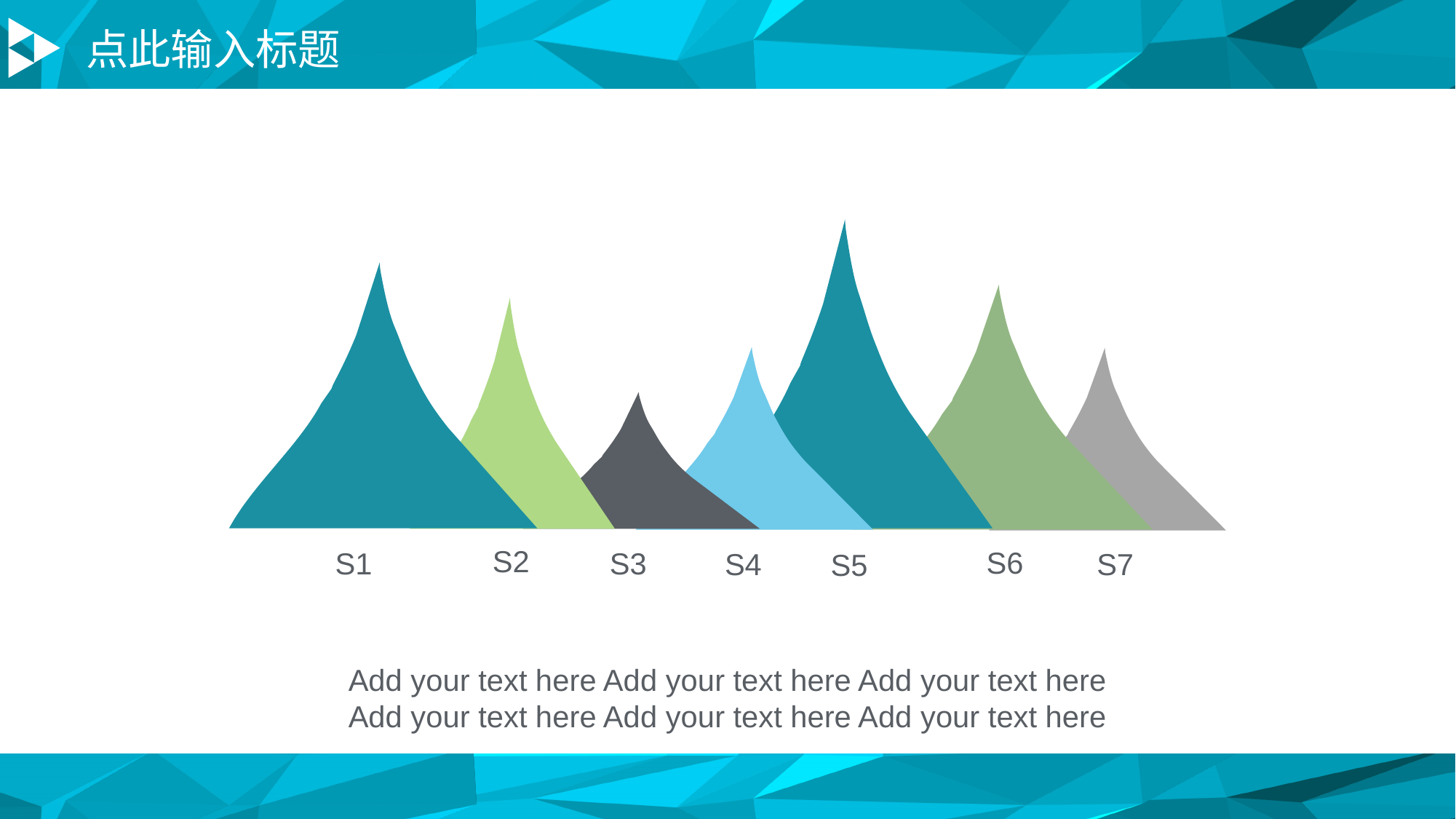

点此输入标题

S2
S6
S1
S3
S4
S7
S5
Add your text here Add your text here Add your text here
Add your text here Add your text here Add your text here